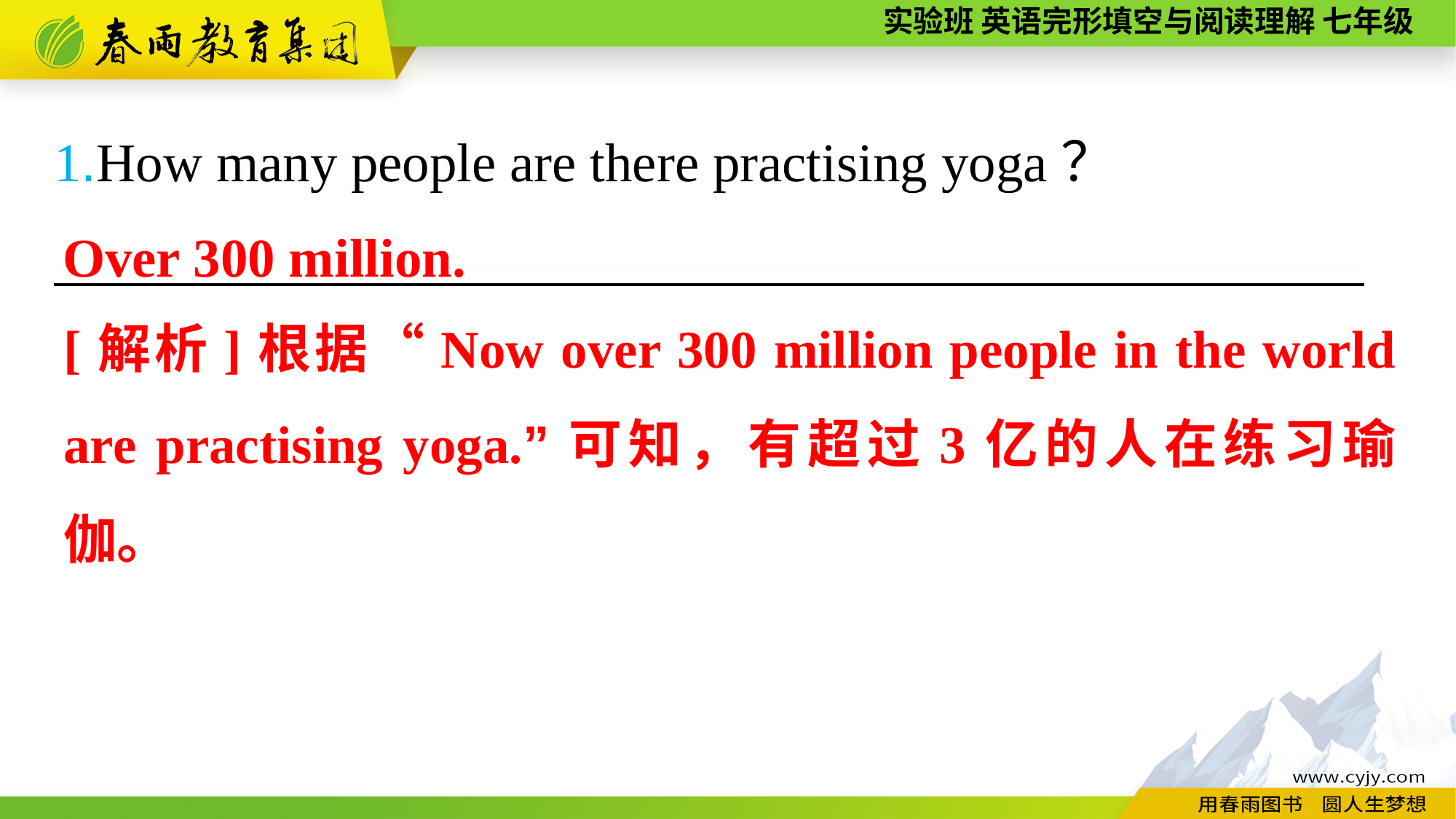

1.How many people are there practising yoga？
————————————————————————
Over 300 million.
[解析]根据“Now over 300 million people in the world are practising yoga.”可知，有超过3亿的人在练习瑜伽。